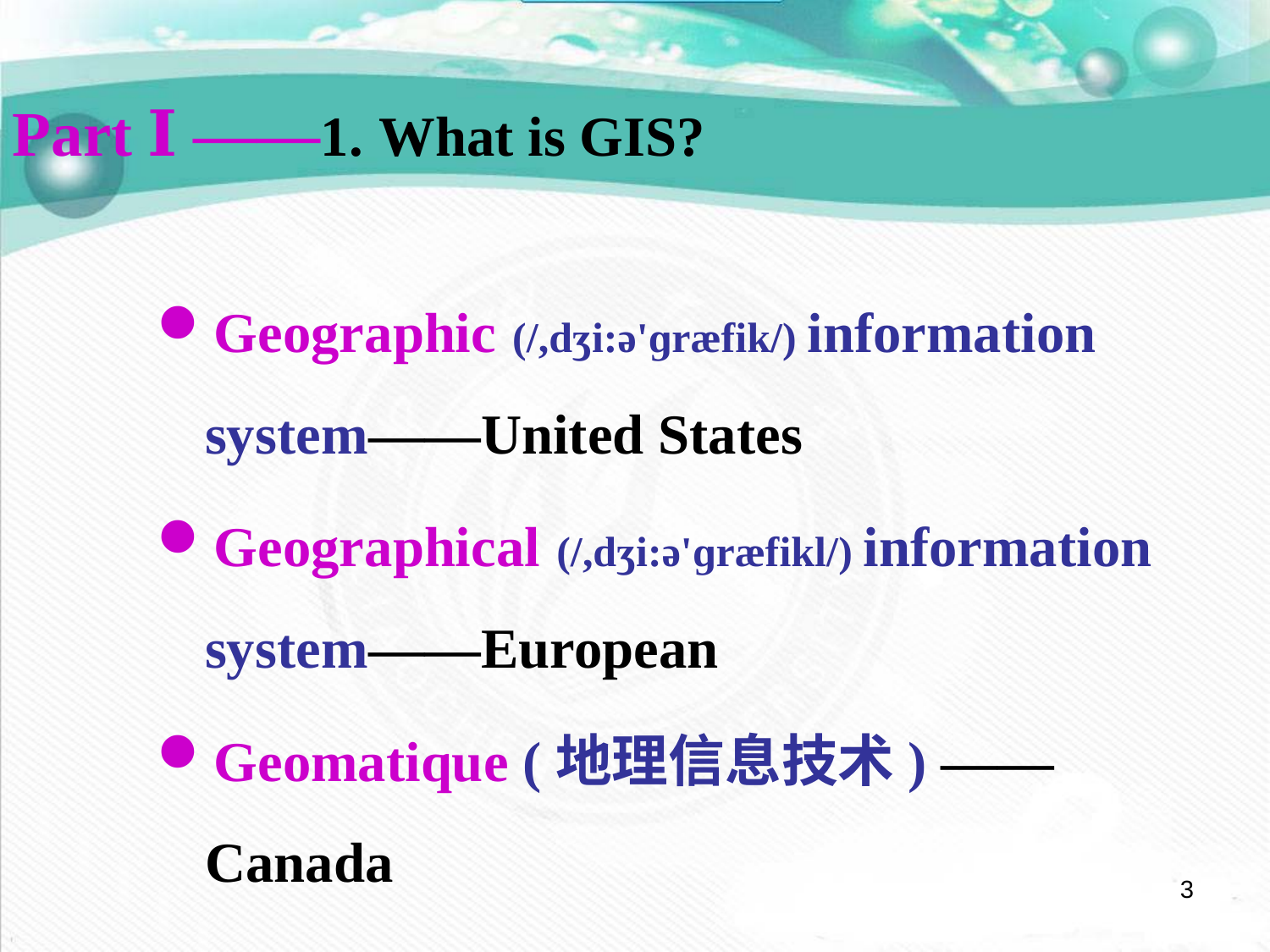

Part Ⅰ ——1. What is GIS?
Geographic (/,dʒi:ə'ɡræfik/) information system——United States
Geographical (/,dʒi:ə'ɡræfikl/) information system——European
Geomatique (地理信息技术) ——Canada
3